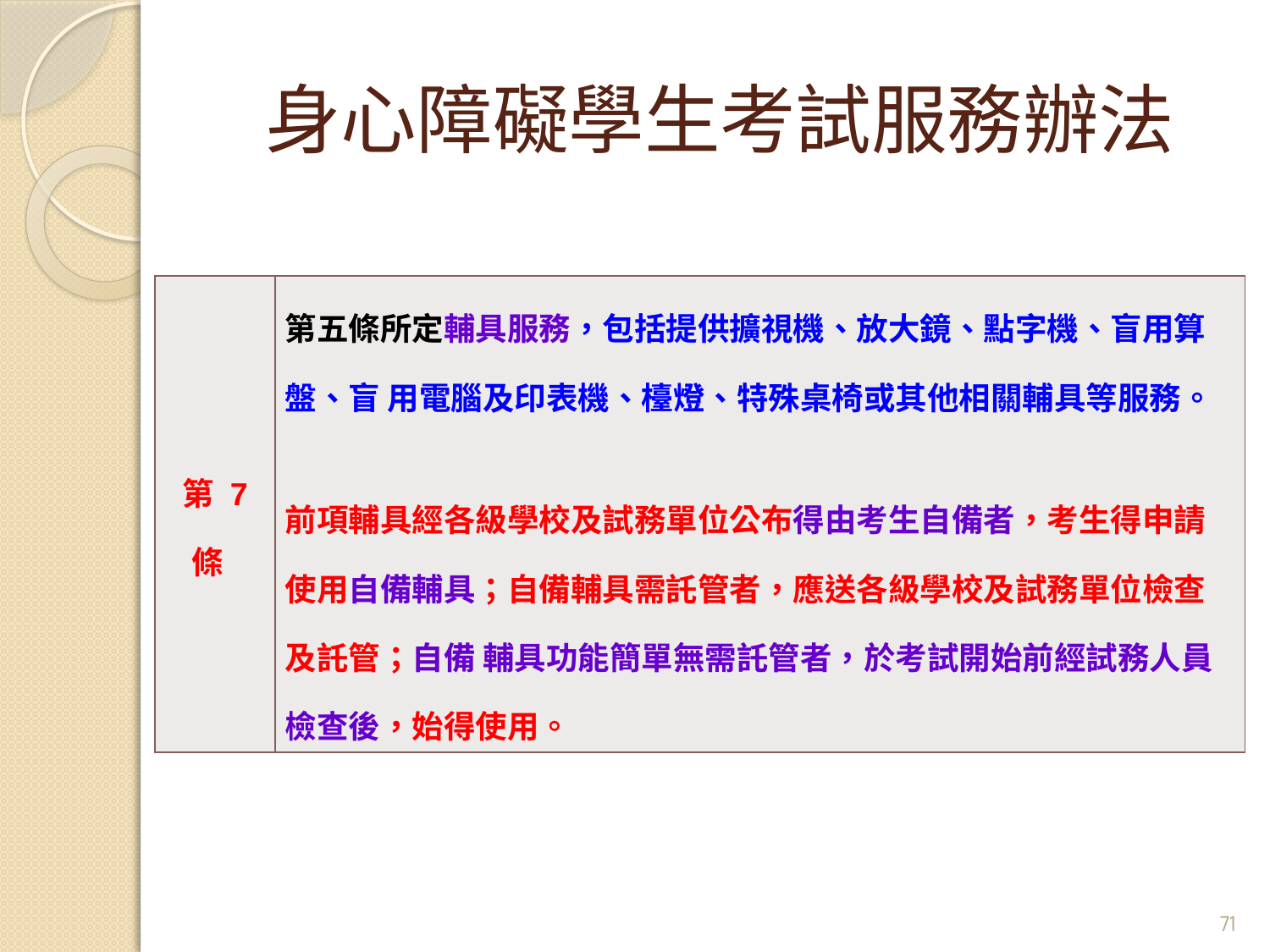

# 身心障礙學生考試服務辦法
| 第 7 條 | 第五條所定輔具服務，包括提供擴視機、放大鏡、點字機、盲用算盤、盲 用電腦及印表機、檯燈、特殊桌椅或其他相關輔具等服務。 前項輔具經各級學校及試務單位公布得由考生自備者，考生得申請使用自備輔具；自備輔具需託管者，應送各級學校及試務單位檢查及託管；自備 輔具功能簡單無需託管者，於考試開始前經試務人員檢查後，始得使用。 |
| --- | --- |
71